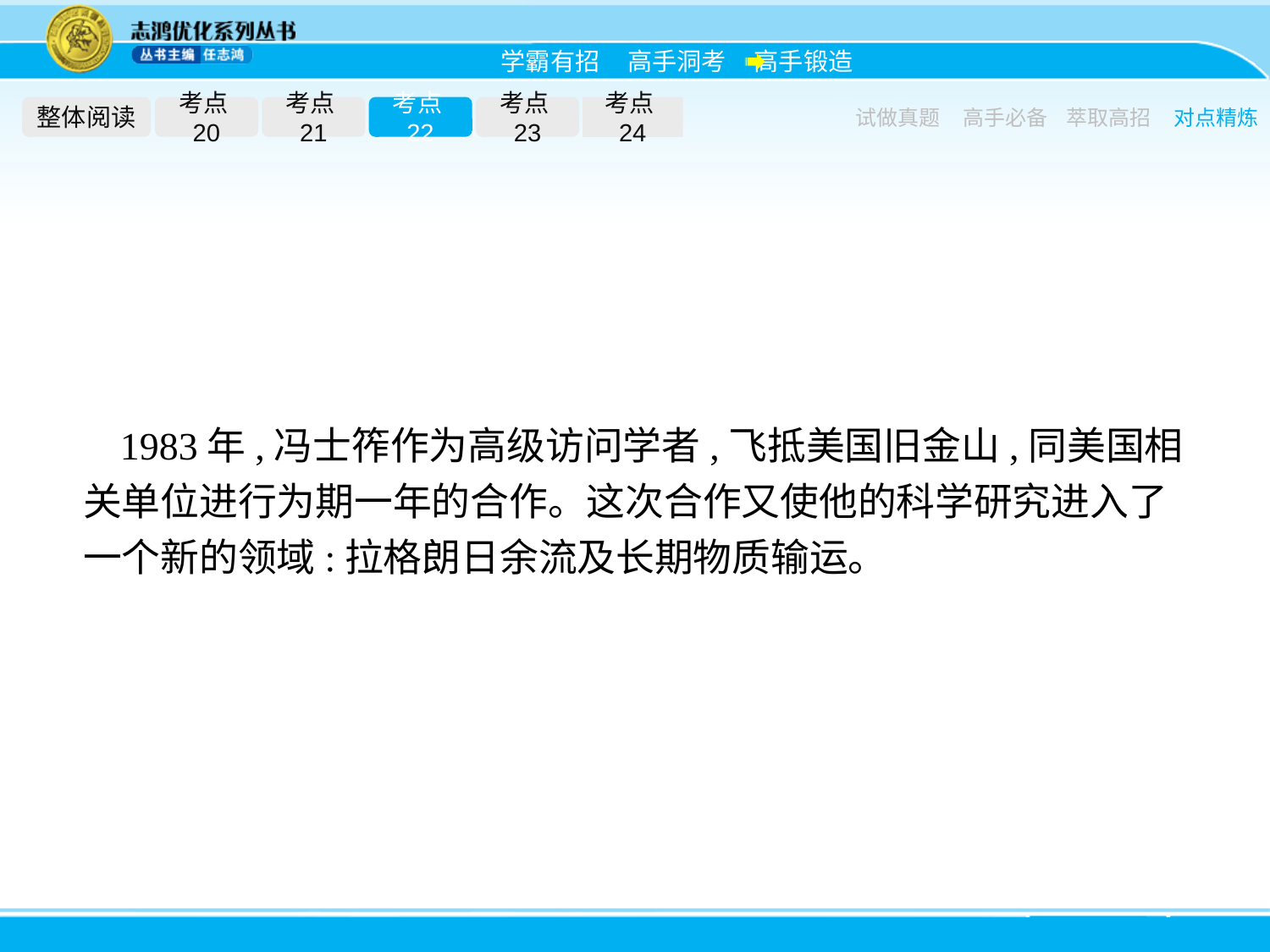

整体阅读
考点20
考点21
考点22
考点23
考点24
试做真题
高手必备
萃取高招
对点精炼
1983年,冯士筰作为高级访问学者,飞抵美国旧金山,同美国相关单位进行为期一年的合作。这次合作又使他的科学研究进入了一个新的领域:拉格朗日余流及长期物质输运。